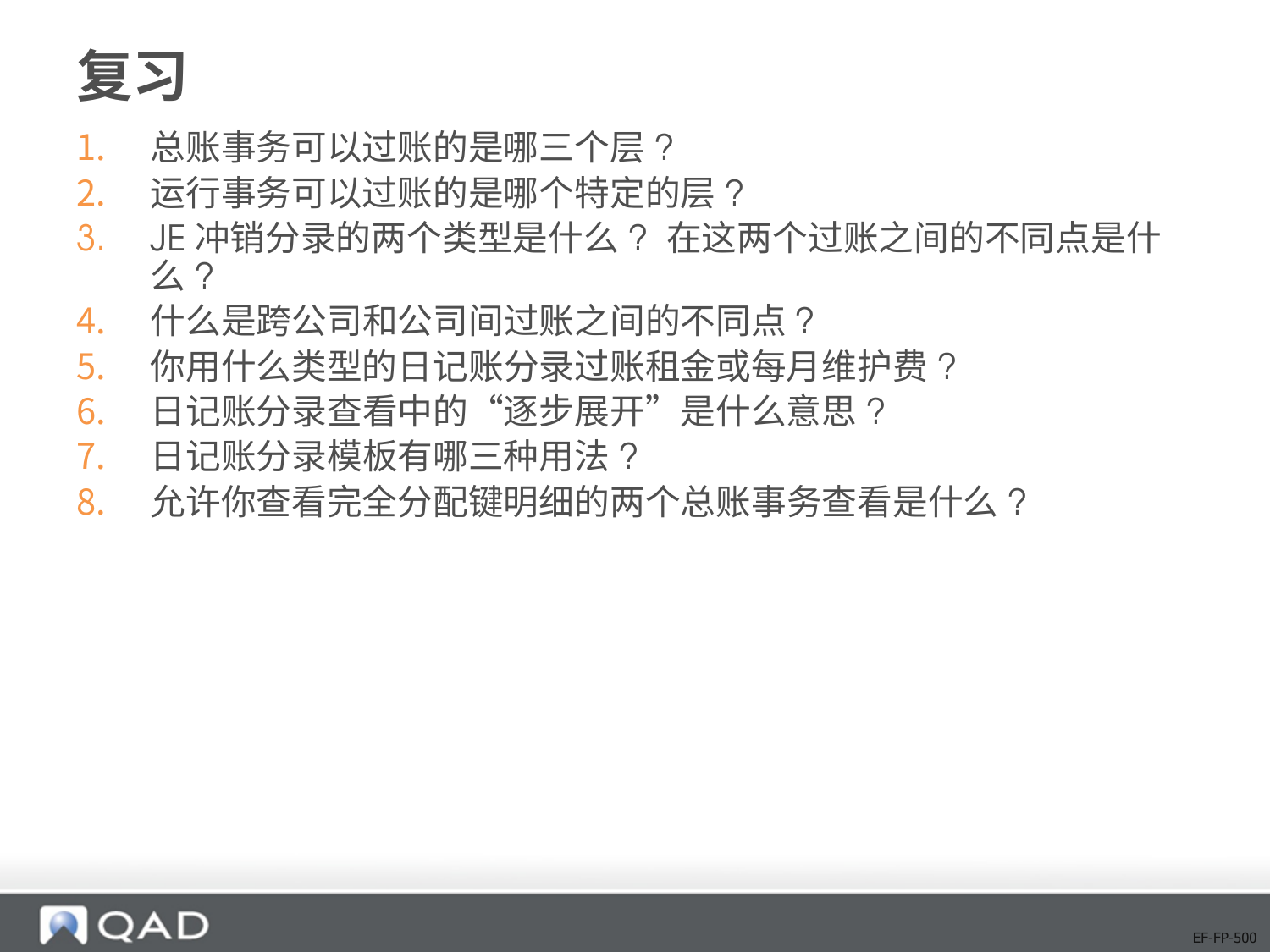

# 复习
总账事务可以过账的是哪三个层?
运行事务可以过账的是哪个特定的层?
JE冲销分录的两个类型是什么? 在这两个过账之间的不同点是什么?
什么是跨公司和公司间过账之间的不同点?
你用什么类型的日记账分录过账租金或每月维护费?
日记账分录查看中的“逐步展开”是什么意思?
日记账分录模板有哪三种用法?
允许你查看完全分配键明细的两个总账事务查看是什么?

EF-FP-500